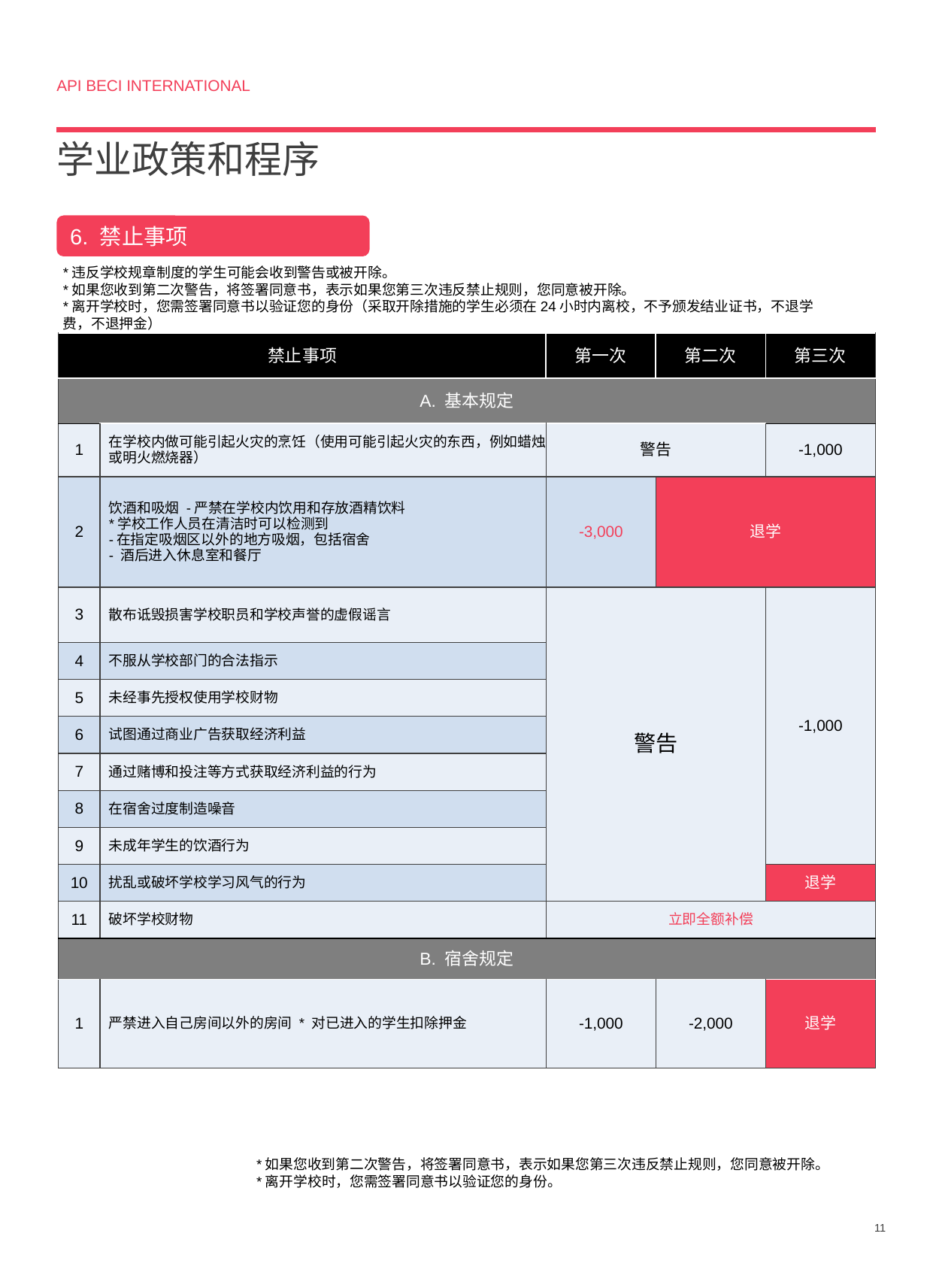

API BECI INTERNATIONAL

学业政策和程序
6. 禁止事项
*违反学校规章制度的学生可能会收到警告或被开除。
*如果您收到第二次警告，将签署同意书，表示如果您第三次违反禁止规则，您同意被开除。
*离开学校时，您需签署同意书以验证您的身份（采取开除措施的学生必须在24小时内离校，不予颁发结业证书，不退学费，不退押金）
| 禁止事项 |  | 第一次 | 第二次 | 第三次 |
| --- | --- | --- | --- | --- |
| A. 基本规定 |  |  |  |  |
| 1 | 在学校内做可能引起火灾的烹饪（使用可能引起火灾的东西，例如蜡烛或明火燃烧器） | 警告 |  | -1,000 |
| 2 | 饮酒和吸烟 -严禁在学校内饮用和存放酒精饮料 \*学校工作人员在清洁时可以检测到 -在指定吸烟区以外的地方吸烟，包括宿舍 - 酒后进入休息室和餐厅 | -3,000 | 退学 |  |
| 3 | 散布诋毁损害学校职员和学校声誉的虚假谣言 | 警告 |  | -1,000 |
| 4 | 不服从学校部门的合法指示 |  |  |  |
| 5 | 未经事先授权使用学校财物 |  |  |  |
| 6 | 试图通过商业广告获取经济利益 |  |  |  |
| 7 | 通过赌博和投注等方式获取经济利益的行为 |  |  |  |
| 8 | 在宿舍过度制造噪音 |  |  |  |
| 9 | 未成年学生的饮酒行为 |  |  |  |
| 10 | 扰乱或破坏学校学习风气的行为 |  |  | 退学 |
| 11 | 破坏学校财物 | 立即全额补偿 |  |  |
| B. 宿舍规定 |  |  |  |  |
| 1 | 严禁进入自己房间以外的房间 \* 对已进入的学生扣除押金 | -1,000 | -2,000 | 退学 |
*如果您收到第二次警告，将签署同意书，表示如果您第三次违反禁止规则，您同意被开除。
*离开学校时，您需签署同意书以验证您的身份。
11